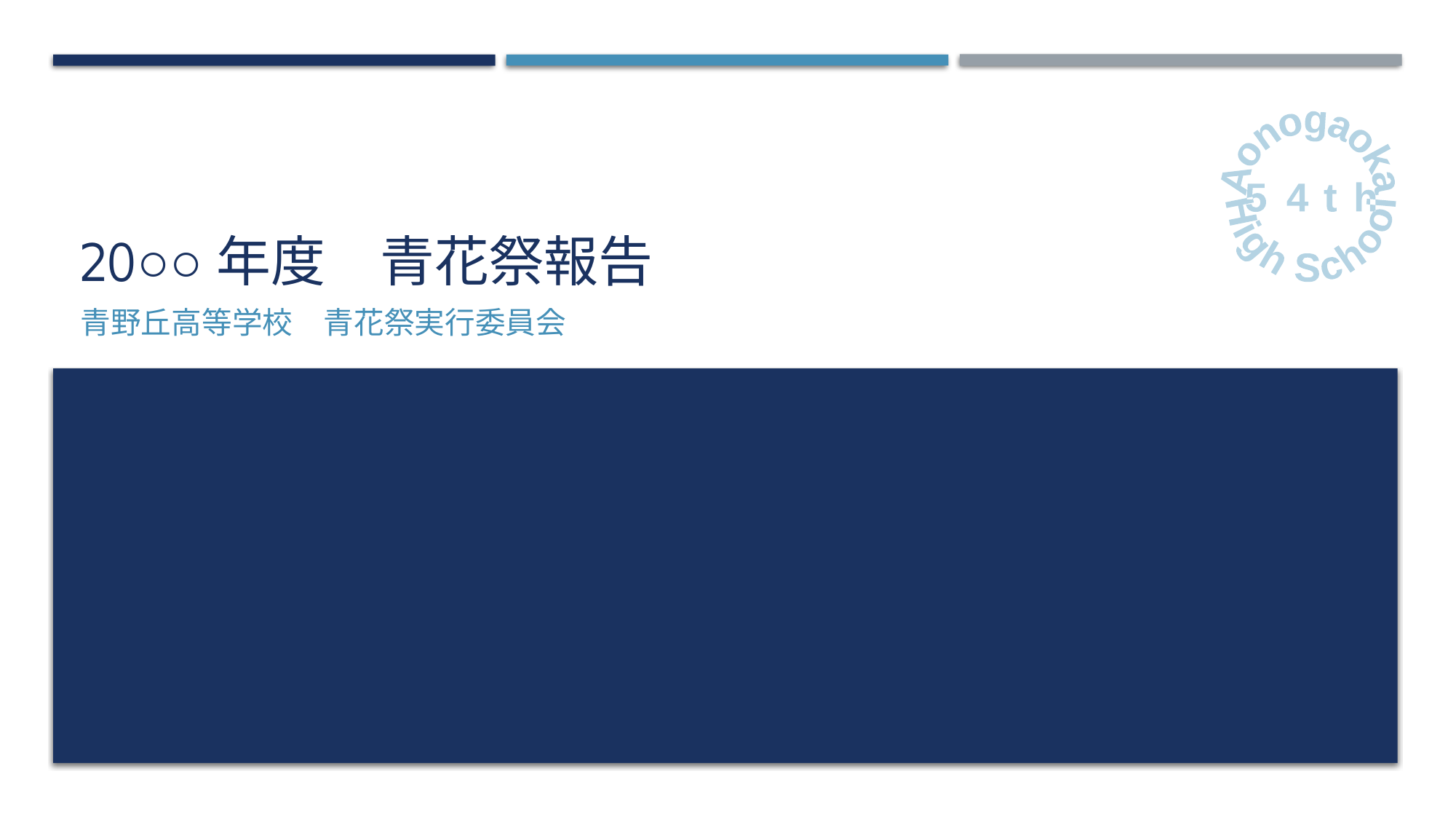

Aonogaoka
54th
High School
# 20○○年度　青花祭報告
青野丘高等学校　青花祭実行委員会